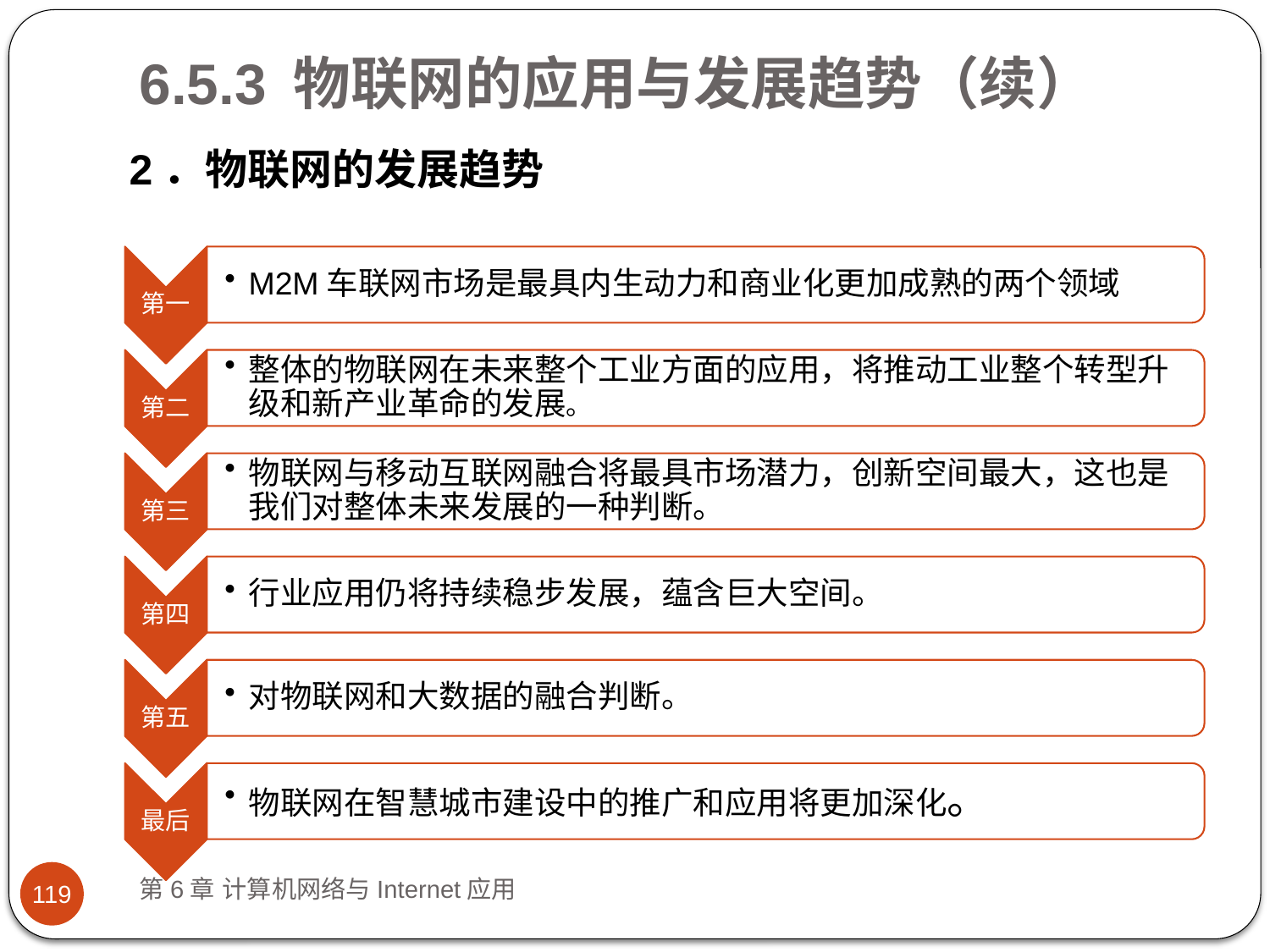

# 6.5.3 物联网的应用与发展趋势（续）
 2．物联网的发展趋势
第一
M2M车联网市场是最具内生动力和商业化更加成熟的两个领域
第二
整体的物联网在未来整个工业方面的应用，将推动工业整个转型升级和新产业革命的发展。
第三
物联网与移动互联网融合将最具市场潜力，创新空间最大，这也是我们对整体未来发展的一种判断。
第四
行业应用仍将持续稳步发展，蕴含巨大空间。
第五
对物联网和大数据的融合判断。
最后
物联网在智慧城市建设中的推广和应用将更加深化。
第6章 计算机网络与Internet应用
119